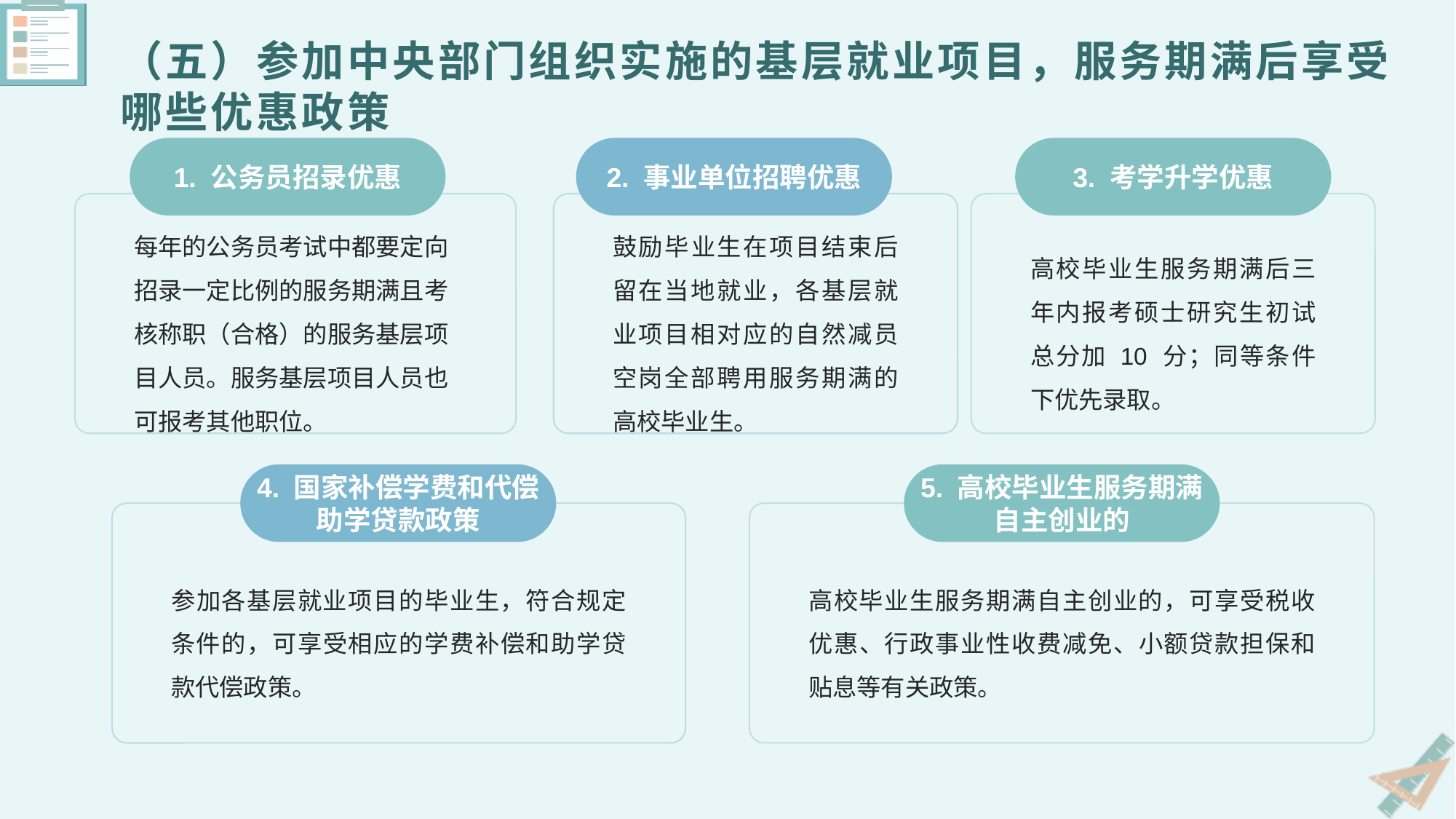

（五）参加中央部门组织实施的基层就业项目，服务期满后享受哪些优惠政策
1. 公务员招录优惠
2. 事业单位招聘优惠
3. 考学升学优惠
高校毕业生服务期满后三年内报考硕士研究生初试总分加 10 分；同等条件下优先录取。
每年的公务员考试中都要定向招录一定比例的服务期满且考核称职（合格）的服务基层项目人员。服务基层项目人员也可报考其他职位。
鼓励毕业生在项目结束后留在当地就业，各基层就业项目相对应的自然减员空岗全部聘用服务期满的高校毕业生。
4. 国家补偿学费和代偿助学贷款政策
5. 高校毕业生服务期满自主创业的
高校毕业生服务期满自主创业的，可享受税收优惠、行政事业性收费减免、小额贷款担保和贴息等有关政策。
参加各基层就业项目的毕业生，符合规定条件的，可享受相应的学费补偿和助学贷款代偿政策。